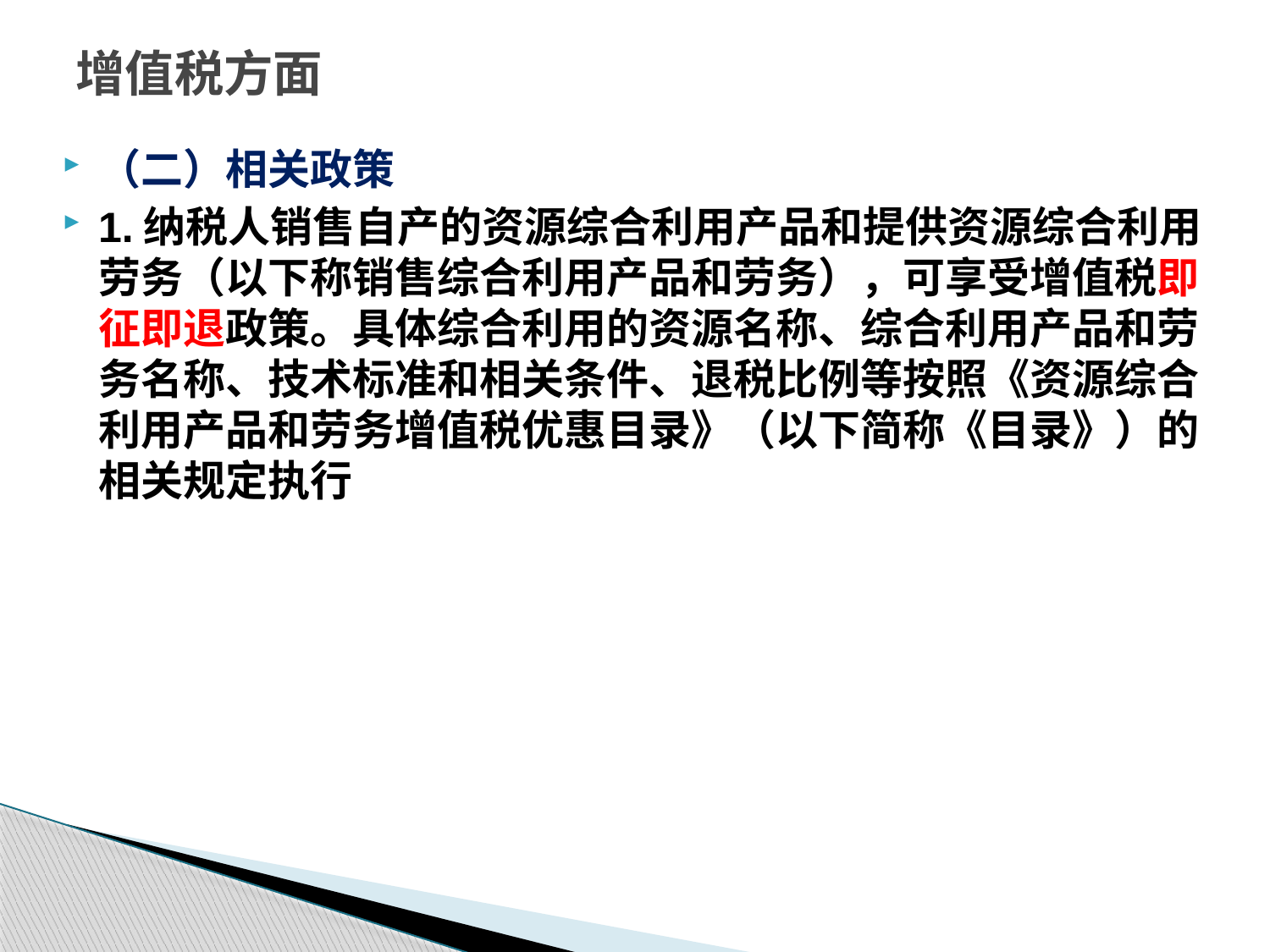

# 增值税方面
（二）相关政策
1.纳税人销售自产的资源综合利用产品和提供资源综合利用劳务（以下称销售综合利用产品和劳务），可享受增值税即征即退政策。具体综合利用的资源名称、综合利用产品和劳务名称、技术标准和相关条件、退税比例等按照《资源综合利用产品和劳务增值税优惠目录》（以下简称《目录》）的相关规定执行